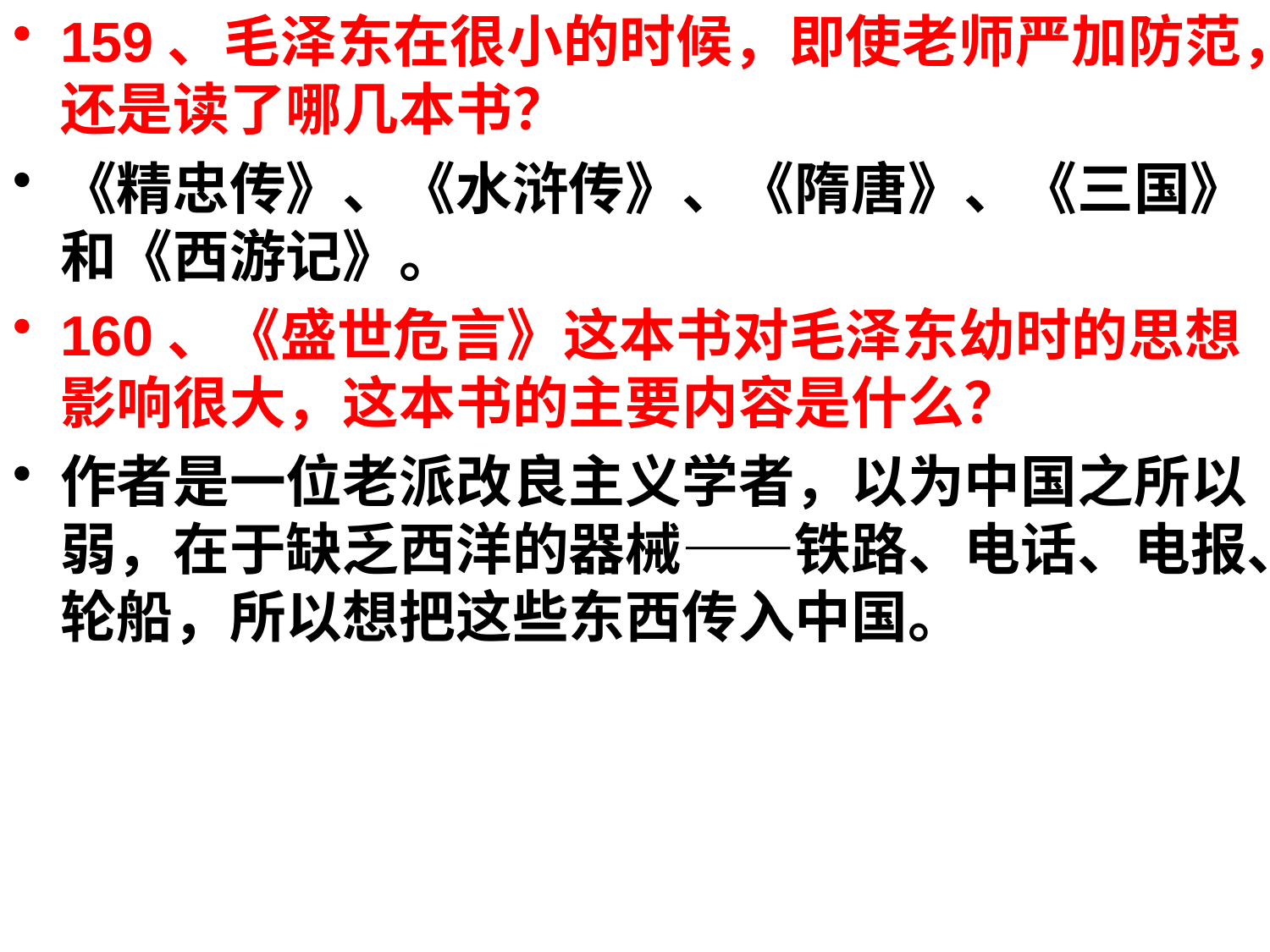

159、毛泽东在很小的时候，即使老师严加防范，还是读了哪几本书？
《精忠传》、《水浒传》、《隋唐》、《三国》和《西游记》。
160、《盛世危言》这本书对毛泽东幼时的思想影响很大，这本书的主要内容是什么？
作者是一位老派改良主义学者，以为中国之所以弱，在于缺乏西洋的器械——铁路、电话、电报、轮船，所以想把这些东西传入中国。
#